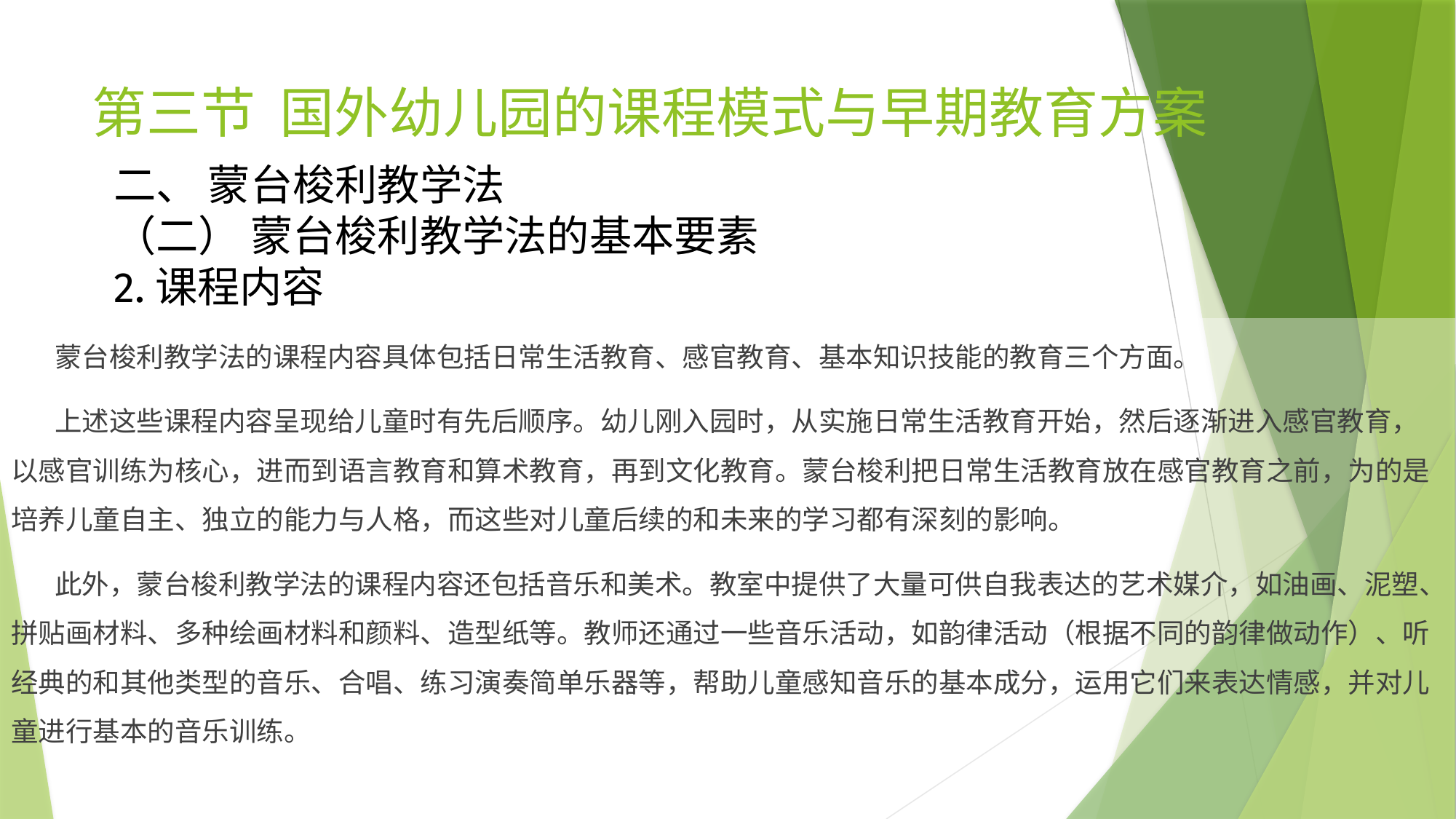

# 第三节  国外幼儿园的课程模式与早期教育方案
二、 蒙台梭利教学法
（二） 蒙台梭利教学法的基本要素
2.课程内容
      蒙台梭利教学法的课程内容具体包括日常生活教育、感官教育、基本知识技能的教育三个方面。
      上述这些课程内容呈现给儿童时有先后顺序。幼儿刚入园时，从实施日常生活教育开始，然后逐渐进入感官教育，以感官训练为核心，进而到语言教育和算术教育，再到文化教育。蒙台梭利把日常生活教育放在感官教育之前，为的是培养儿童自主、独立的能力与人格，而这些对儿童后续的和未来的学习都有深刻的影响。
      此外，蒙台梭利教学法的课程内容还包括音乐和美术。教室中提供了大量可供自我表达的艺术媒介，如油画、泥塑、拼贴画材料、多种绘画材料和颜料、造型纸等。教师还通过一些音乐活动，如韵律活动（根据不同的韵律做动作）、听经典的和其他类型的音乐、合唱、练习演奏简单乐器等，帮助儿童感知音乐的基本成分，运用它们来表达情感，并对儿童进行基本的音乐训练。